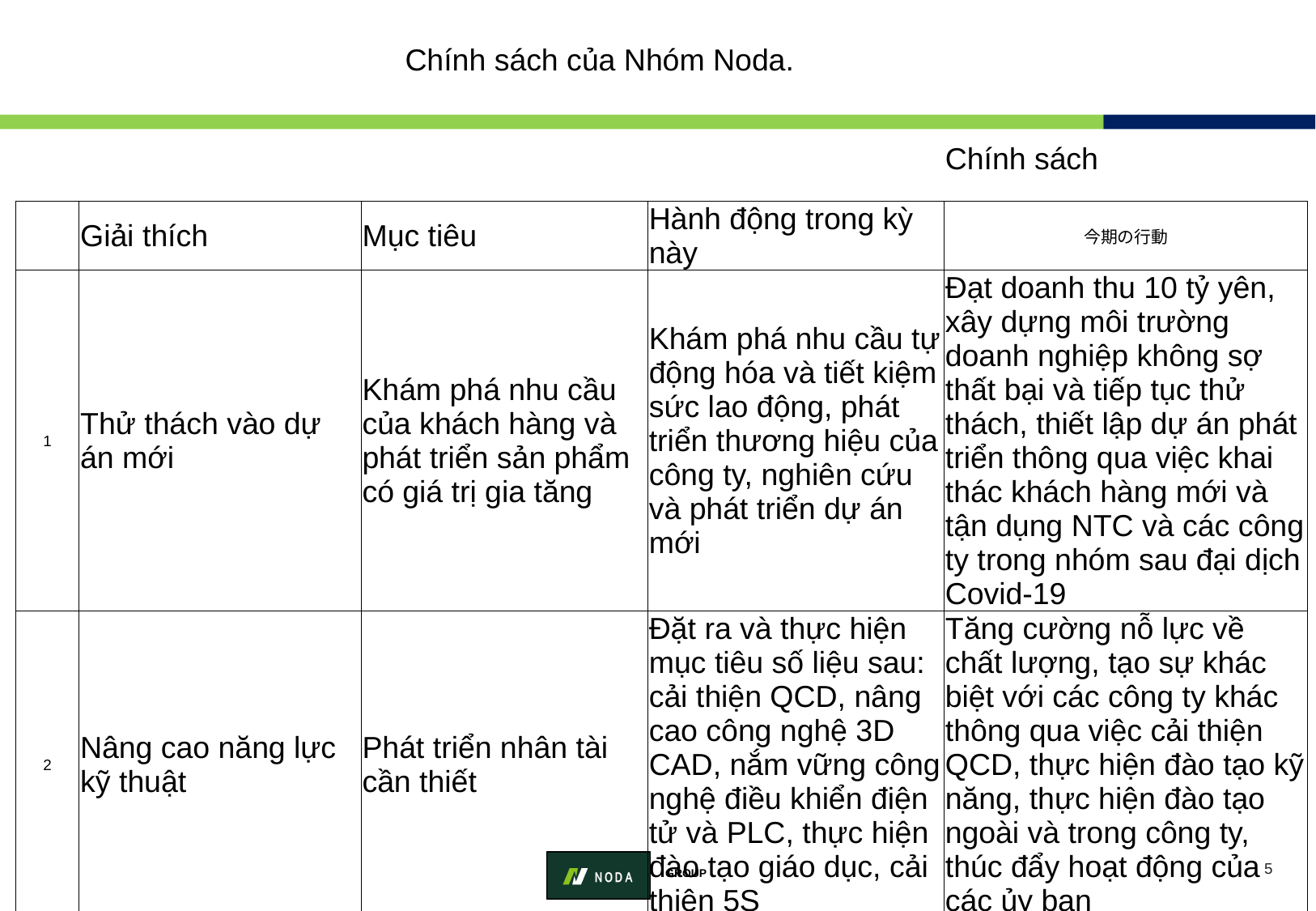

Chính sách của Nhóm Noda.
|  |  |  |  | Chính sách |
| --- | --- | --- | --- | --- |
|  |  |  |  |  |
|  | Giải thích | Mục tiêu | Hành động trong kỳ này | 今期の行動 |
| 1 | Thử thách vào dự án mới | Khám phá nhu cầu của khách hàng và phát triển sản phẩm có giá trị gia tăng | Khám phá nhu cầu tự động hóa và tiết kiệm sức lao động, phát triển thương hiệu của công ty, nghiên cứu và phát triển dự án mới | Đạt doanh thu 10 tỷ yên, xây dựng môi trường doanh nghiệp không sợ thất bại và tiếp tục thử thách, thiết lập dự án phát triển thông qua việc khai thác khách hàng mới và tận dụng NTC và các công ty trong nhóm sau đại dịch Covid-19 |
| 2 | Nâng cao năng lực kỹ thuật | Phát triển nhân tài cần thiết | Đặt ra và thực hiện mục tiêu số liệu sau: cải thiện QCD, nâng cao công nghệ 3D CAD, nắm vững công nghệ điều khiển điện tử và PLC, thực hiện đào tạo giáo dục, cải thiện 5S | Tăng cường nỗ lực về chất lượng, tạo sự khác biệt với các công ty khác thông qua việc cải thiện QCD, thực hiện đào tạo kỹ năng, thực hiện đào tạo ngoài và trong công ty, thúc đẩy hoạt động của các ủy ban |
| 3 | Theo đuổi mục tiêu trở thành một công ty hấp dẫn | Quản lý tôn trọng con người | Tự chủ của nhân viên thông qua việc theo đuổi chỉ đạo kinh doanh, cải thiện tình hình tài chính | Theo đuổi chỉ đạo kinh doanh, đạt được kế hoạch dựa trên mục tiêu |
5